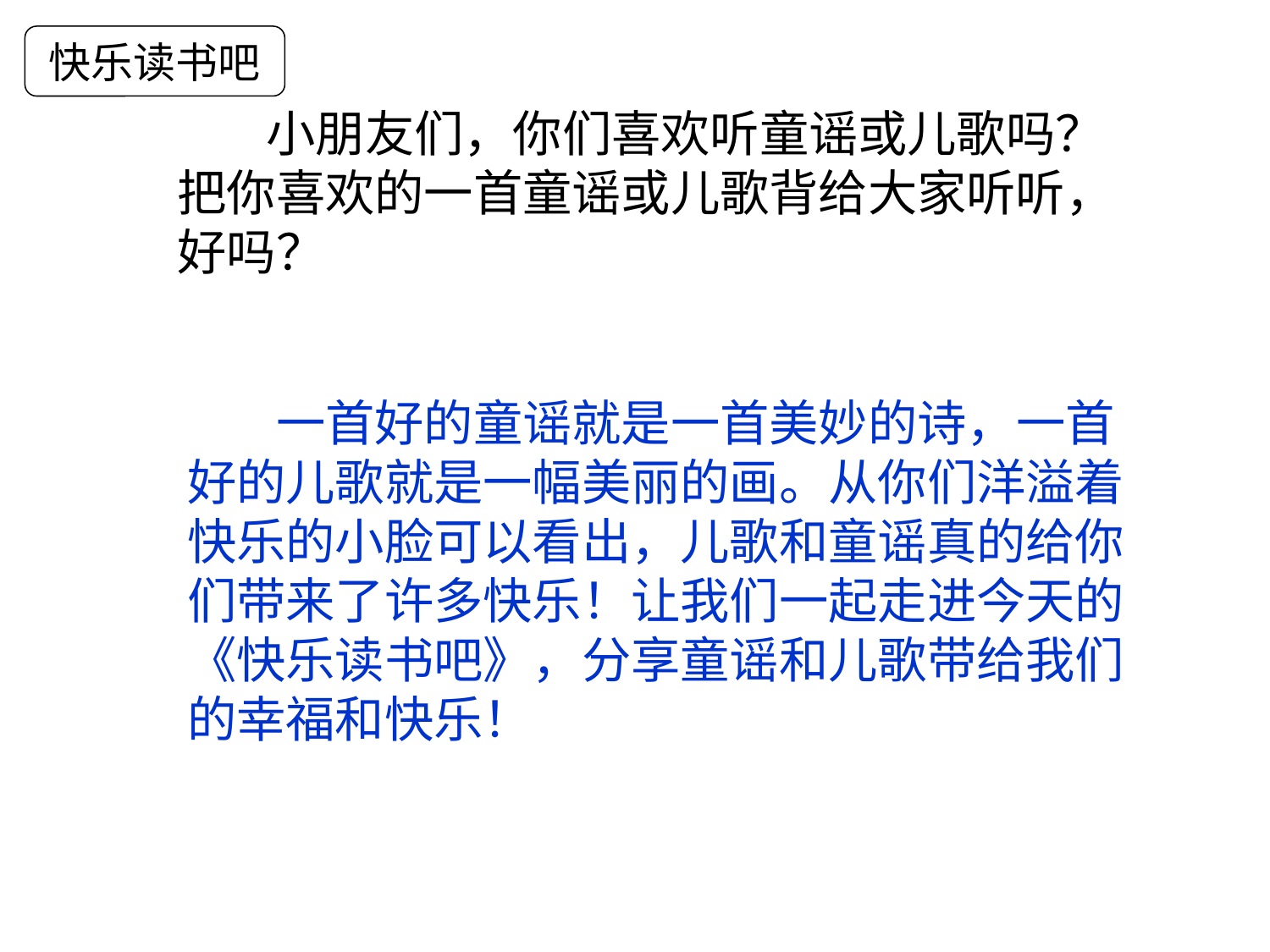

快乐读书吧
       小朋友们，你们喜欢听童谣或儿歌吗？把你喜欢的一首童谣或儿歌背给大家听听，好吗？
       一首好的童谣就是一首美妙的诗，一首好的儿歌就是一幅美丽的画。从你们洋溢着快乐的小脸可以看出，儿歌和童谣真的给你们带来了许多快乐！让我们一起走进今天的《快乐读书吧》，分享童谣和儿歌带给我们的幸福和快乐！